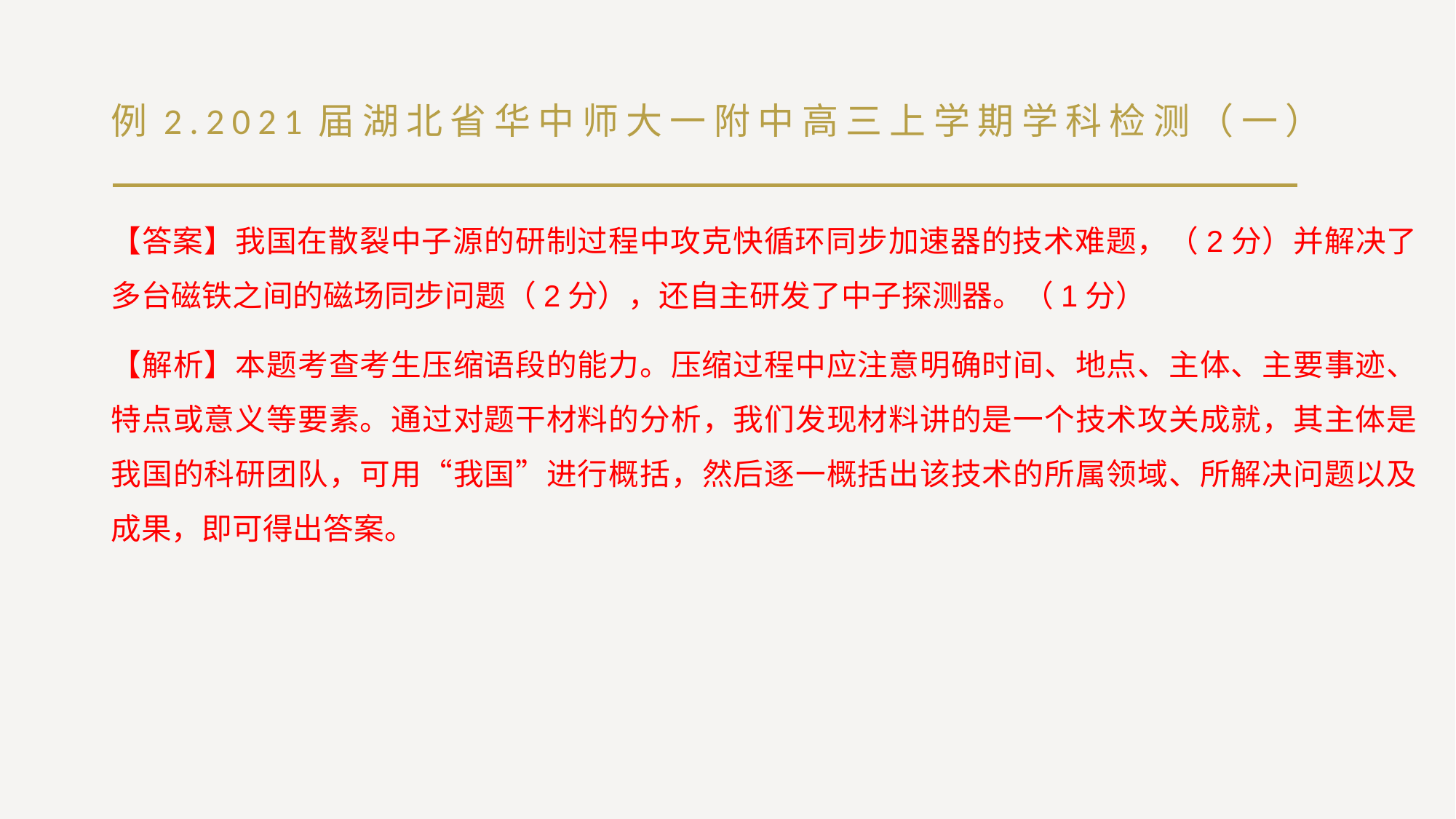

# 例2.2021届湖北省华中师大一附中高三上学期学科检测（一）
【答案】我国在散裂中子源的研制过程中攻克快循环同步加速器的技术难题，（2分）并解决了多台磁铁之间的磁场同步问题（2分），还自主研发了中子探测器。（1分）
【解析】本题考查考生压缩语段的能力。压缩过程中应注意明确时间、地点、主体、主要事迹、特点或意义等要素。通过对题干材料的分析，我们发现材料讲的是一个技术攻关成就，其主体是我国的科研团队，可用“我国”进行概括，然后逐一概括出该技术的所属领域、所解决问题以及成果，即可得出答案。